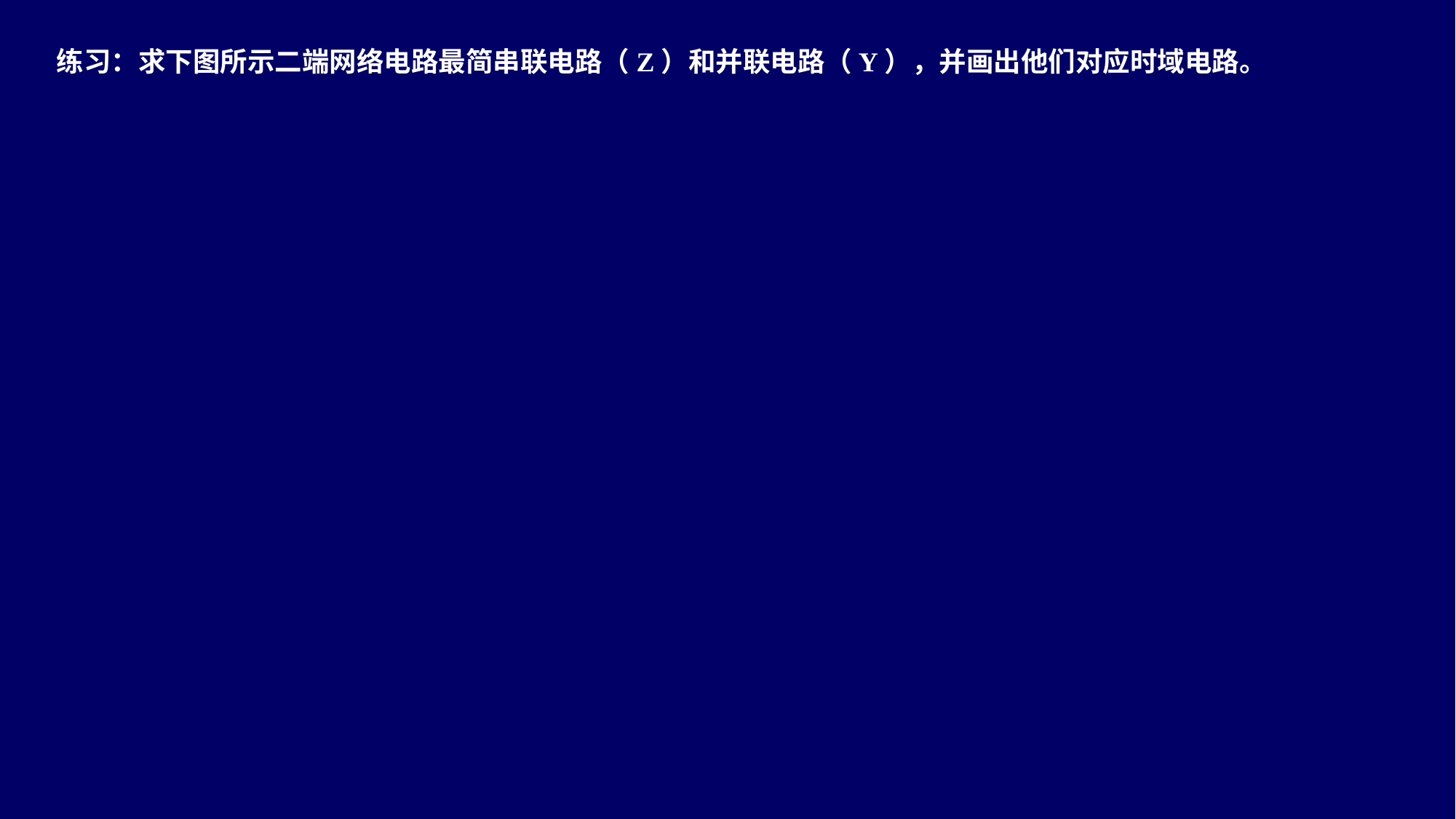

练习：求下图所示二端网络电路最简串联电路（Z）和并联电路（Y），并画出他们对应时域电路。